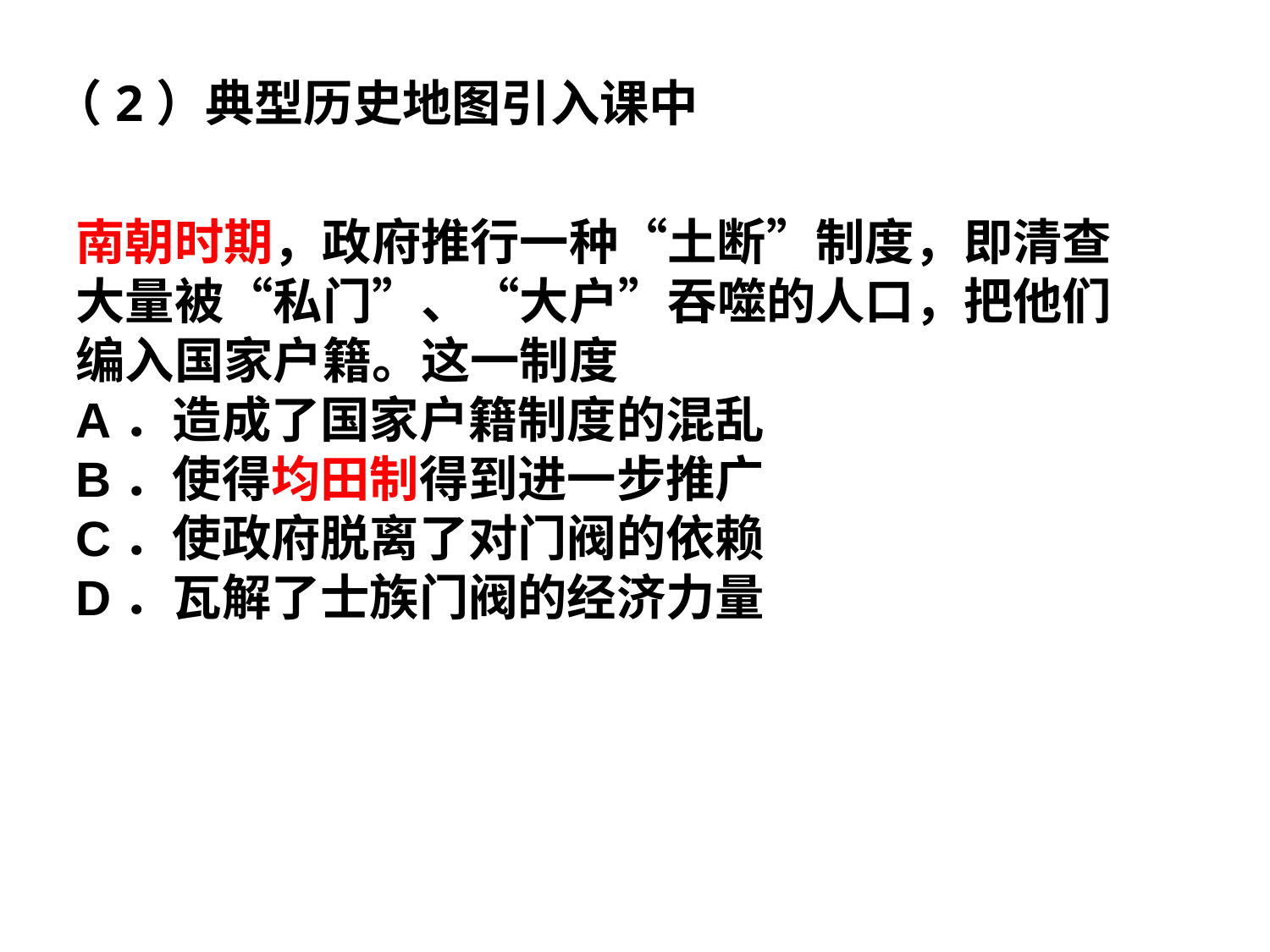

（2）典型历史地图引入课中
南朝时期，政府推行一种“土断”制度，即清查大量被“私门”、“大户”吞噬的人口，把他们编入国家户籍。这一制度
A．造成了国家户籍制度的混乱
B．使得均田制得到进一步推广
C．使政府脱离了对门阀的依赖
D．瓦解了士族门阀的经济力量